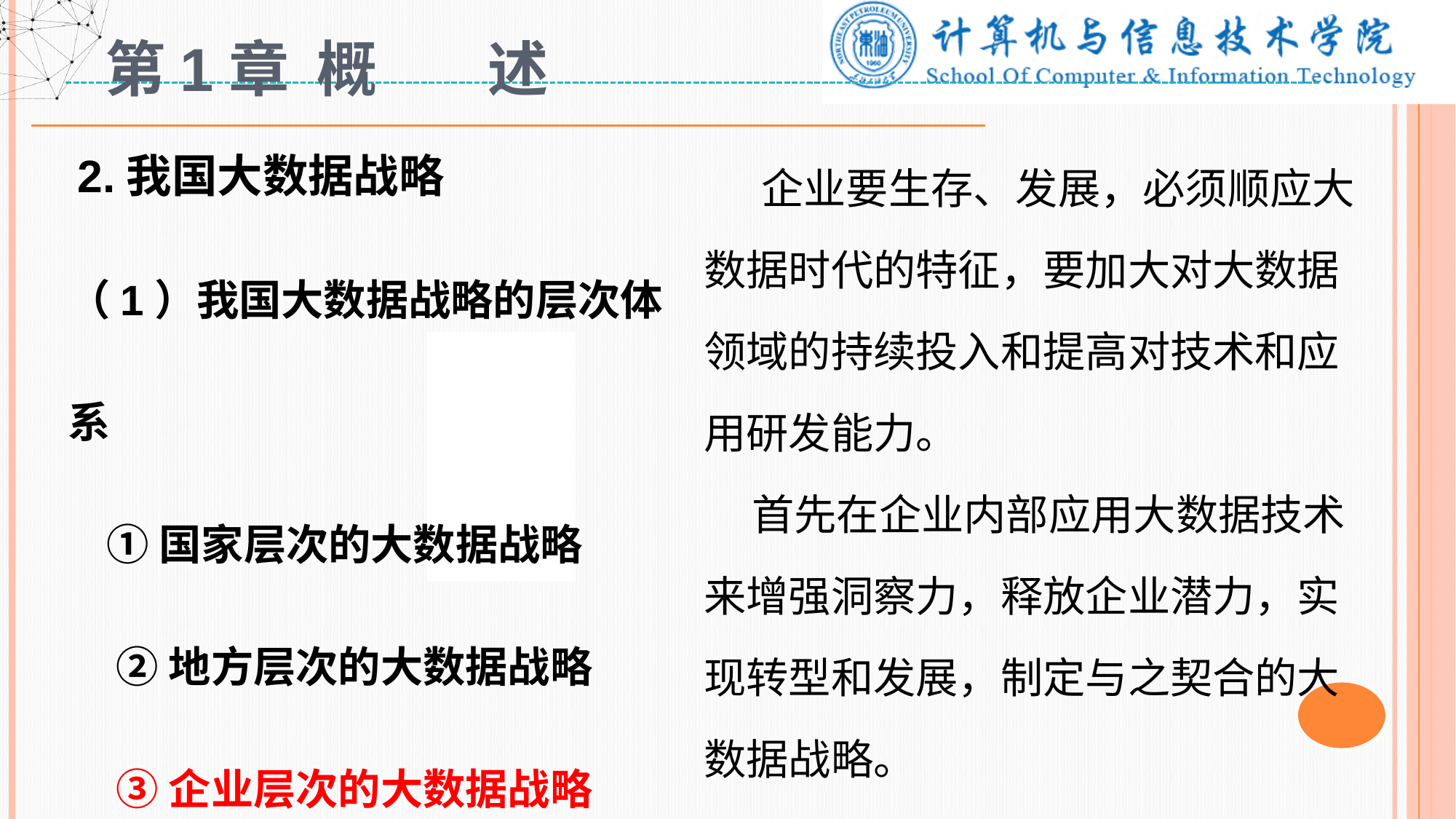

# 第1章  概        述
 2.我国大数据战略
（1）我国大数据战略的层次体系
    ①国家层次的大数据战略
     ②地方层次的大数据战略
     ③企业层次的大数据战略

     企业要生存、发展，必须顺应大数据时代的特征，要加大对大数据领域的持续投入和提高对技术和应用研发能力。
    首先在企业内部应用大数据技术来增强洞察力，释放企业潜力，实现转型和发展，制定与之契合的大数据战略。